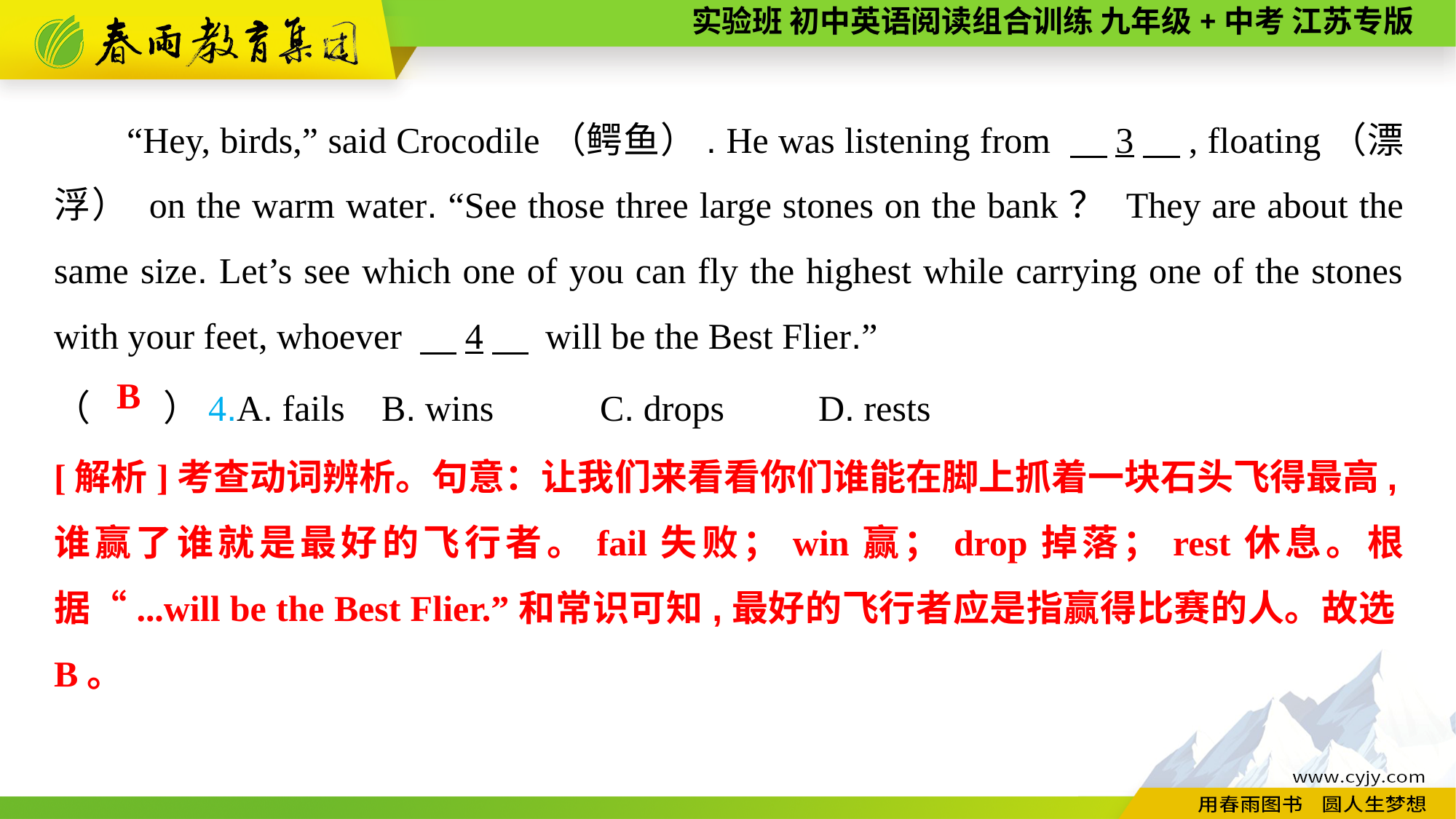

“Hey, birds,” said Crocodile（鳄鱼）. He was listening from 　3　, floating（漂浮） on the warm water. “See those three large stones on the bank？ They are about the same size. Let’s see which one of you can fly the highest while carrying one of the stones with your feet, whoever 　4　 will be the Best Flier.”
（　　）4.A. fails	B. wins	C. drops	D. rests
B
[解析]考查动词辨析。句意：让我们来看看你们谁能在脚上抓着一块石头飞得最高,谁赢了谁就是最好的飞行者。fail失败；win赢；drop掉落；rest休息。根据“...will be the Best Flier.”和常识可知,最好的飞行者应是指赢得比赛的人。故选B。